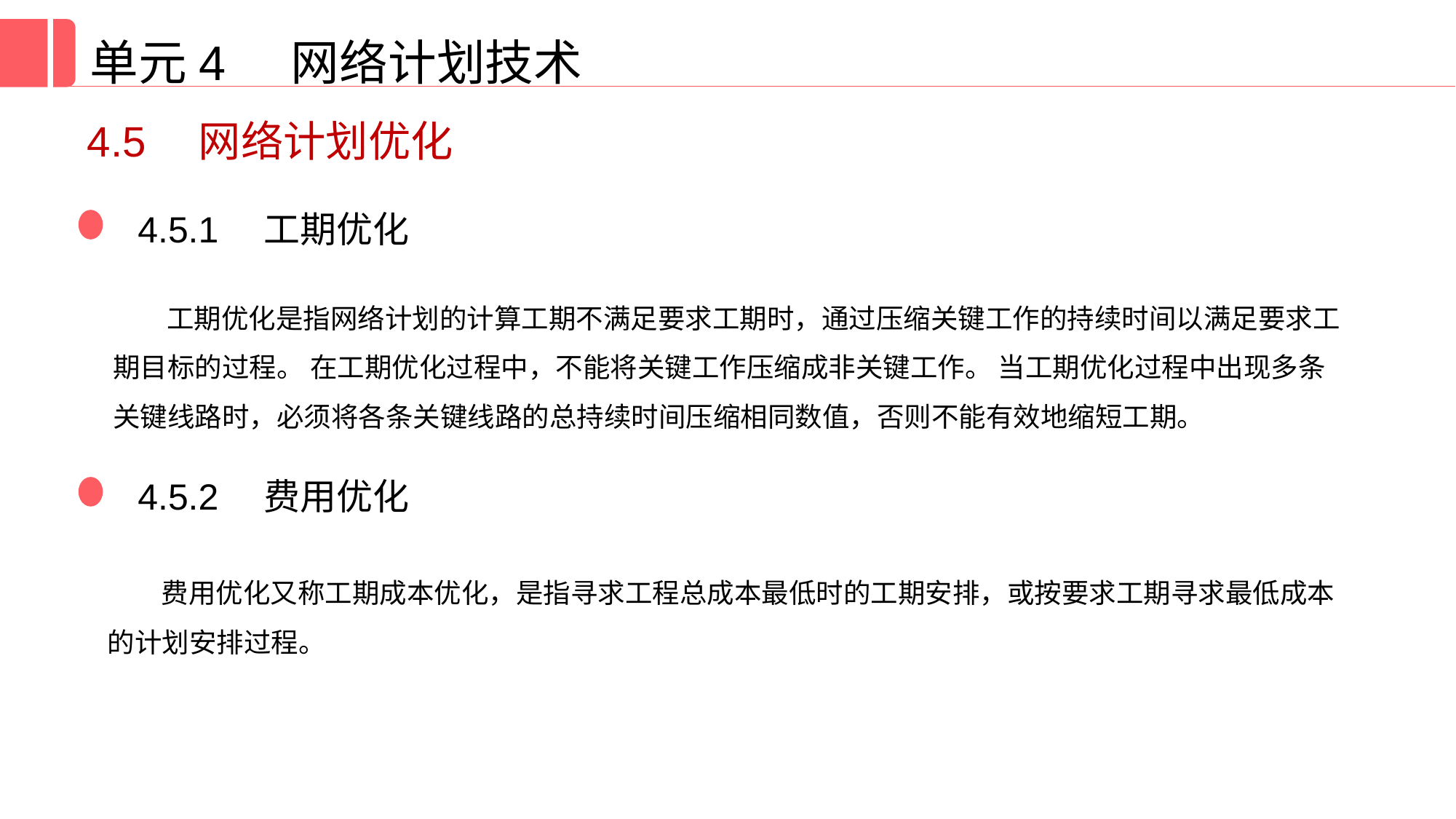

单元4    网络计划技术

4.5　网络计划优化
4.5.1　工期优化

工期优化是指网络计划的计算工期不满足要求工期时，通过压缩关键工作的持续时间以满足要求工期目标的过程。 在工期优化过程中，不能将关键工作压缩成非关键工作。 当工期优化过程中出现多条关键线路时，必须将各条关键线路的总持续时间压缩相同数值，否则不能有效地缩短工期。
4.5.2　费用优化

费用优化又称工期成本优化，是指寻求工程总成本最低时的工期安排，或按要求工期寻求最低成本的计划安排过程。